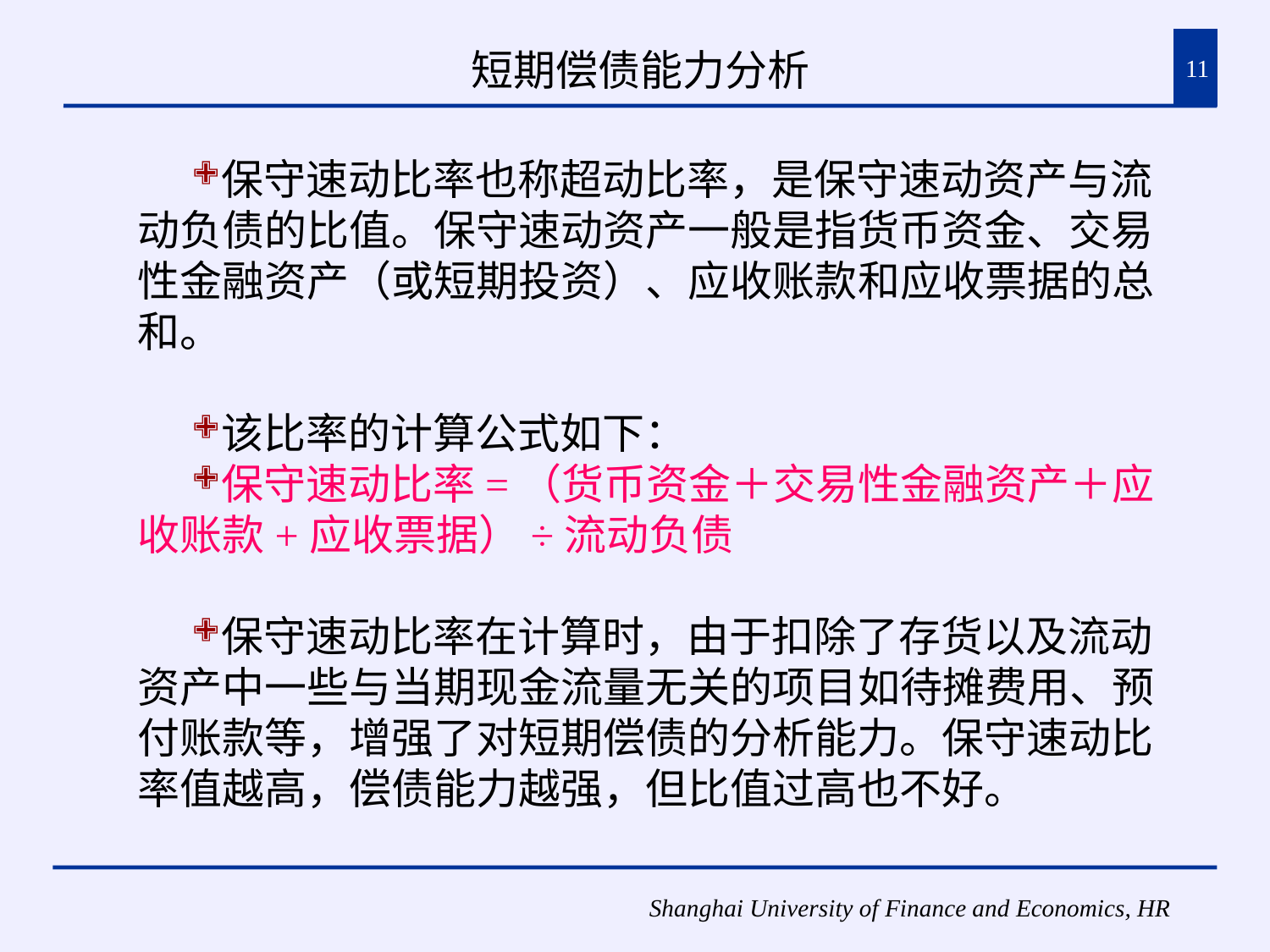

# 短期偿债能力分析
11
保守速动比率也称超动比率，是保守速动资产与流动负债的比值。保守速动资产一般是指货币资金、交易性金融资产（或短期投资）、应收账款和应收票据的总和。

该比率的计算公式如下：
保守速动比率=（货币资金＋交易性金融资产＋应收账款+应收票据）÷流动负债

保守速动比率在计算时，由于扣除了存货以及流动资产中一些与当期现金流量无关的项目如待摊费用、预付账款等，增强了对短期偿债的分析能力。保守速动比率值越高，偿债能力越强，但比值过高也不好。